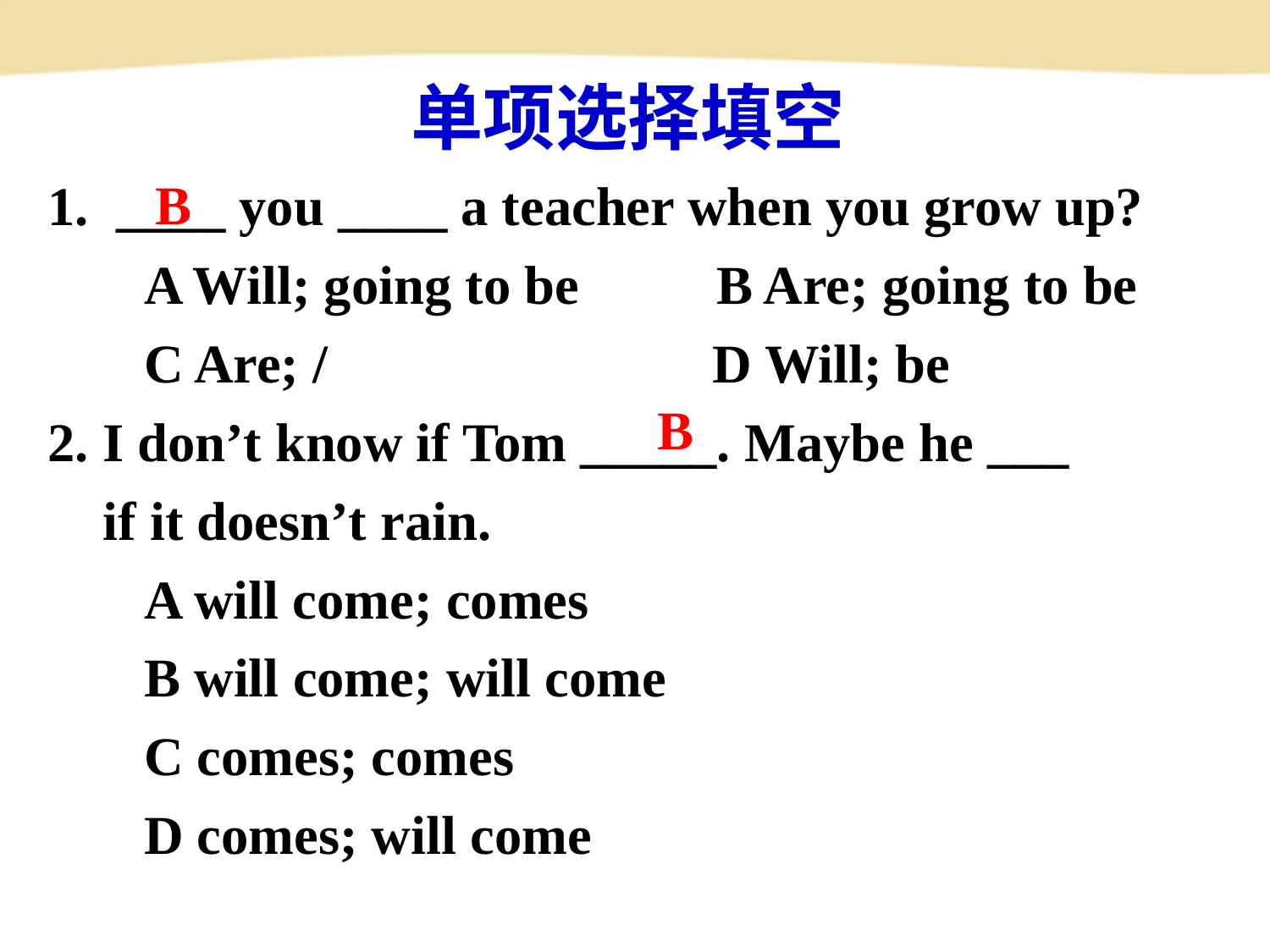

单项选择填空
1.  ____ you ____ a teacher when you grow up?
 A Will; going to be          B Are; going to be
       C Are; /                            D Will; be
2. I don’t know if Tom _____. Maybe he ___
    if it doesn’t rain.
 A will come; comes
       B will come; will come
       C comes; comes
       D comes; will come
B
B